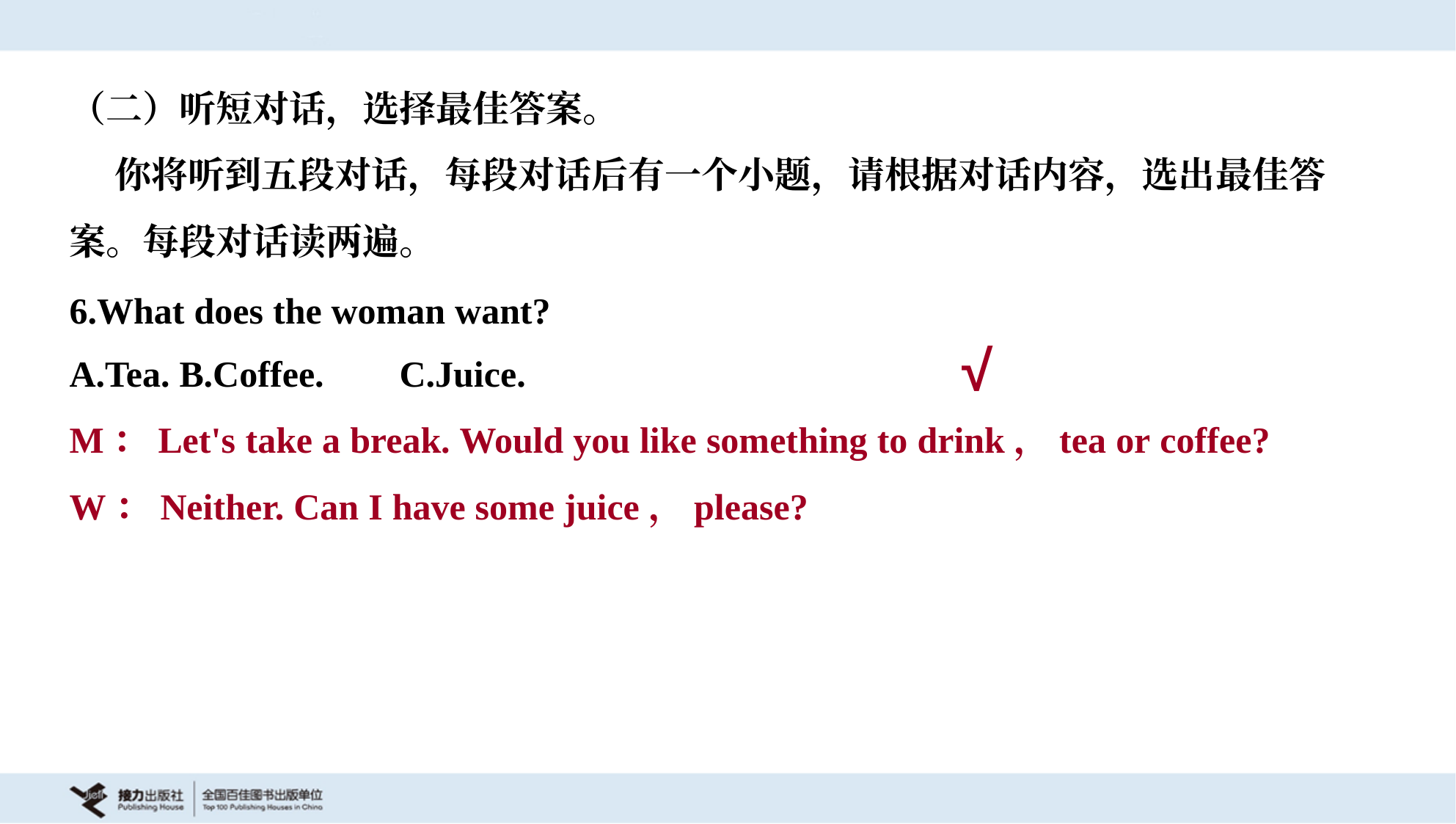

（二）听短对话，选择最佳答案。
    你将听到五段对话，每段对话后有一个小题，请根据对话内容，选出最佳答
案。每段对话读两遍。
6.What does the woman want?
A.Tea.	B.Coffee.	C.Juice.
√
M：Let's take a break. Would you like something to drink，tea or coffee?
W：Neither. Can I have some juice，please?